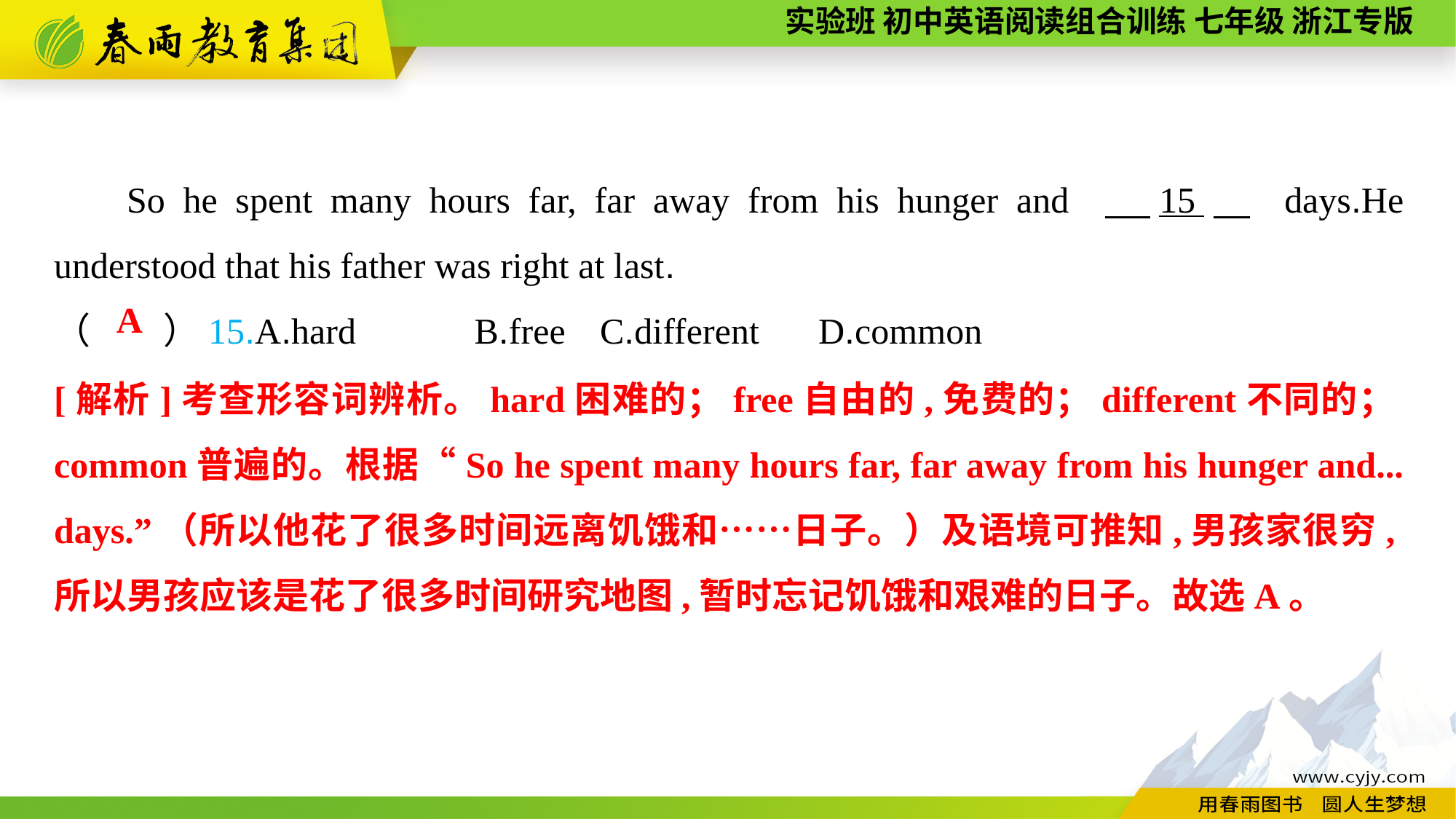

So he spent many hours far, far away from his hunger and 　15　 days.He understood that his father was right at last.
（　　）15.A.hard             B.free	C.different	D.common
A
[解析]考查形容词辨析。hard困难的；free自由的,免费的；different不同的；common普遍的。根据“So he spent many hours far, far away from his hunger and... days.”（所以他花了很多时间远离饥饿和……日子。）及语境可推知,男孩家很穷,所以男孩应该是花了很多时间研究地图,暂时忘记饥饿和艰难的日子。故选A。